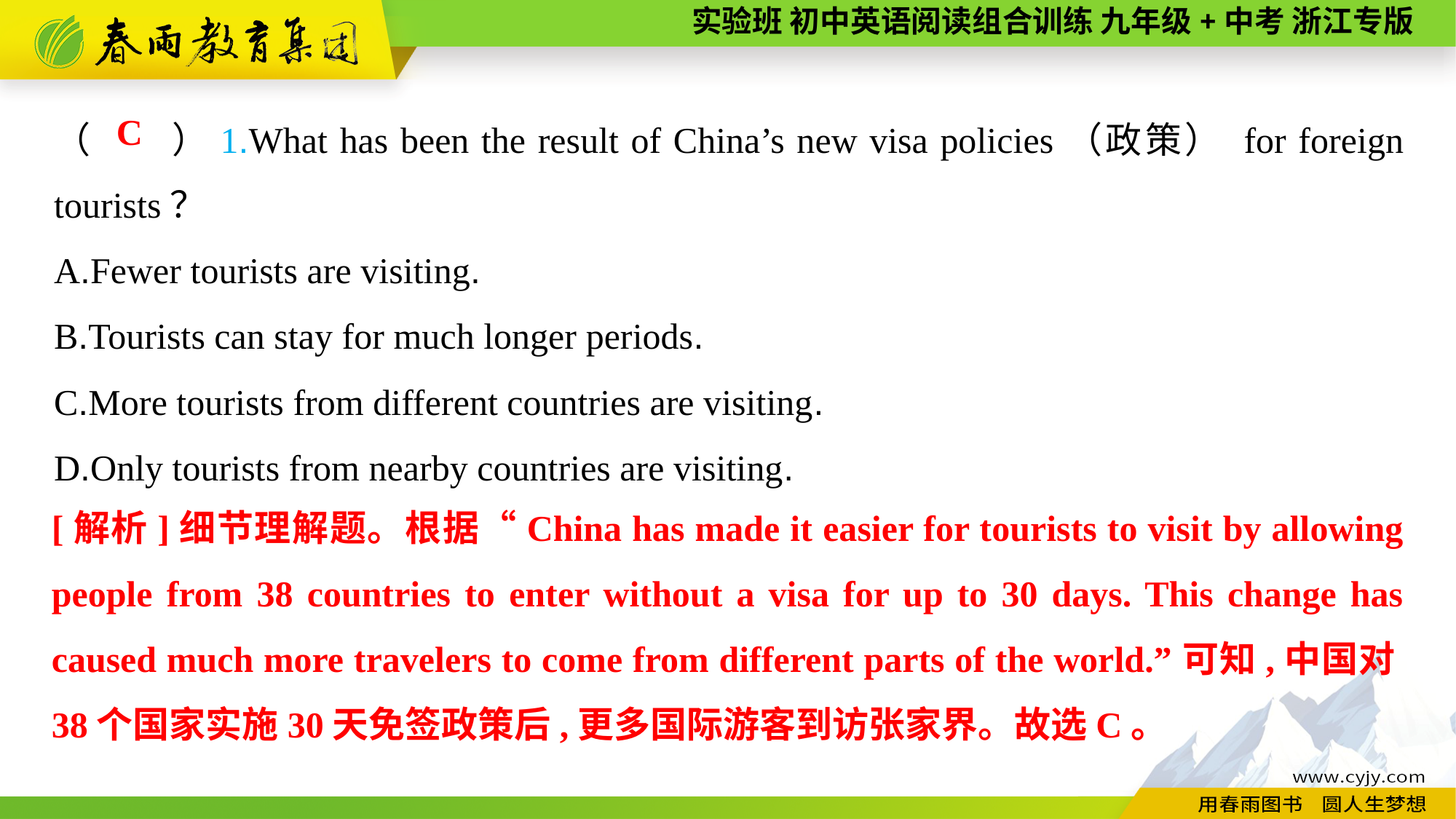

（　　）1.What has been the result of China’s new visa policies（政策） for foreign tourists？
A.Fewer tourists are visiting.
B.Tourists can stay for much longer periods.
C.More tourists from different countries are visiting.
D.Only tourists from nearby countries are visiting.
C
[解析]细节理解题。根据“China has made it easier for tourists to visit by allowing people from 38 countries to enter without a visa for up to 30 days. This change has caused much more travelers to come from different parts of the world.”可知,中国对38个国家实施30天免签政策后,更多国际游客到访张家界。故选C。